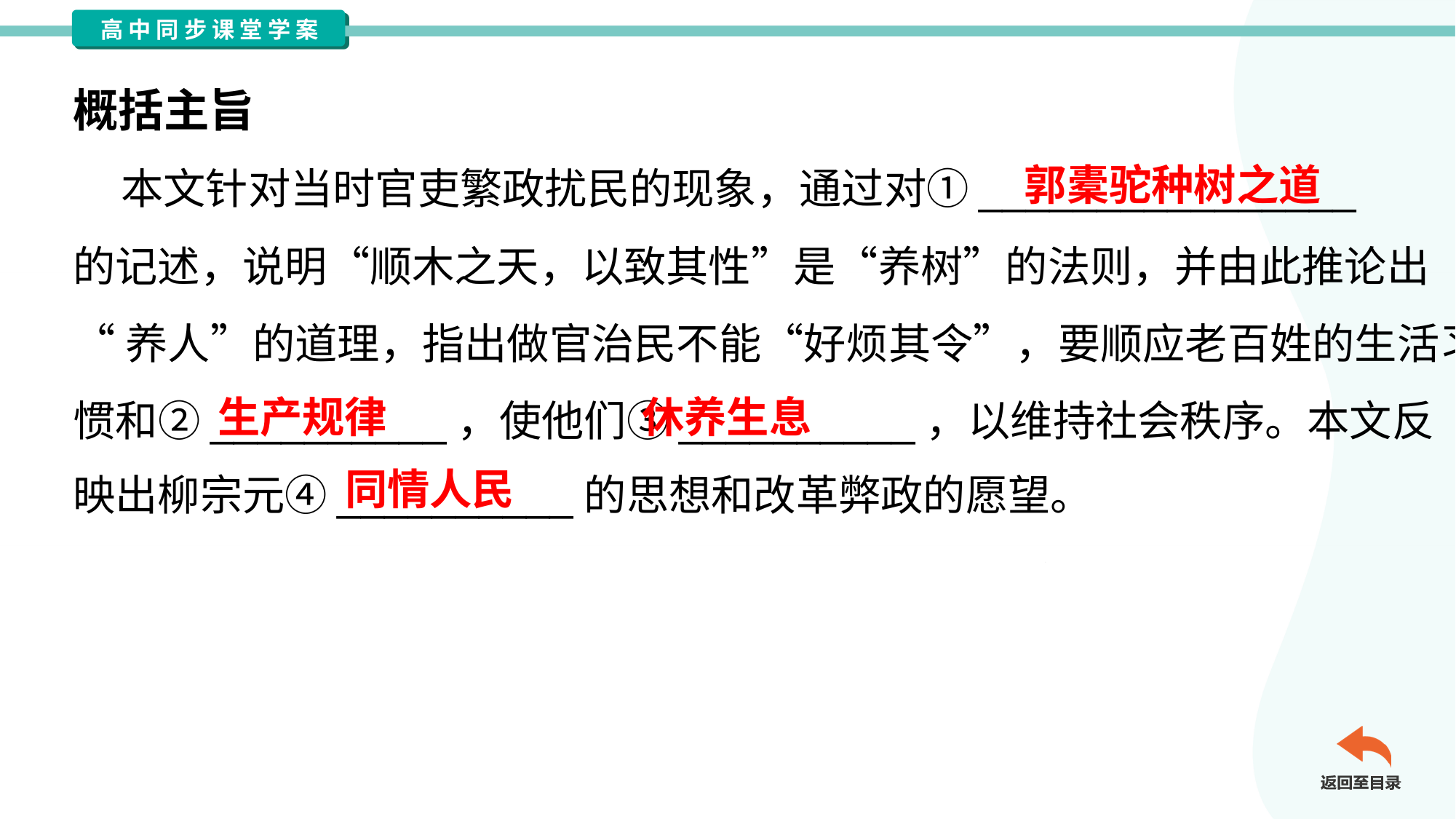

概括主旨
郭橐驼种树之道
    本文针对当时官吏繁政扰民的现象，通过对①________________
的记述，说明“顺木之天，以致其性”是“养树”的法则，并由此推论出
“养人”的道理，指出做官治民不能“好烦其令”，要顺应老百姓的生活习
惯和②__________，使他们③__________，以维持社会秩序。本文反
映出柳宗元④__________的思想和改革弊政的愿望。
生产规律
休养生息
同情人民